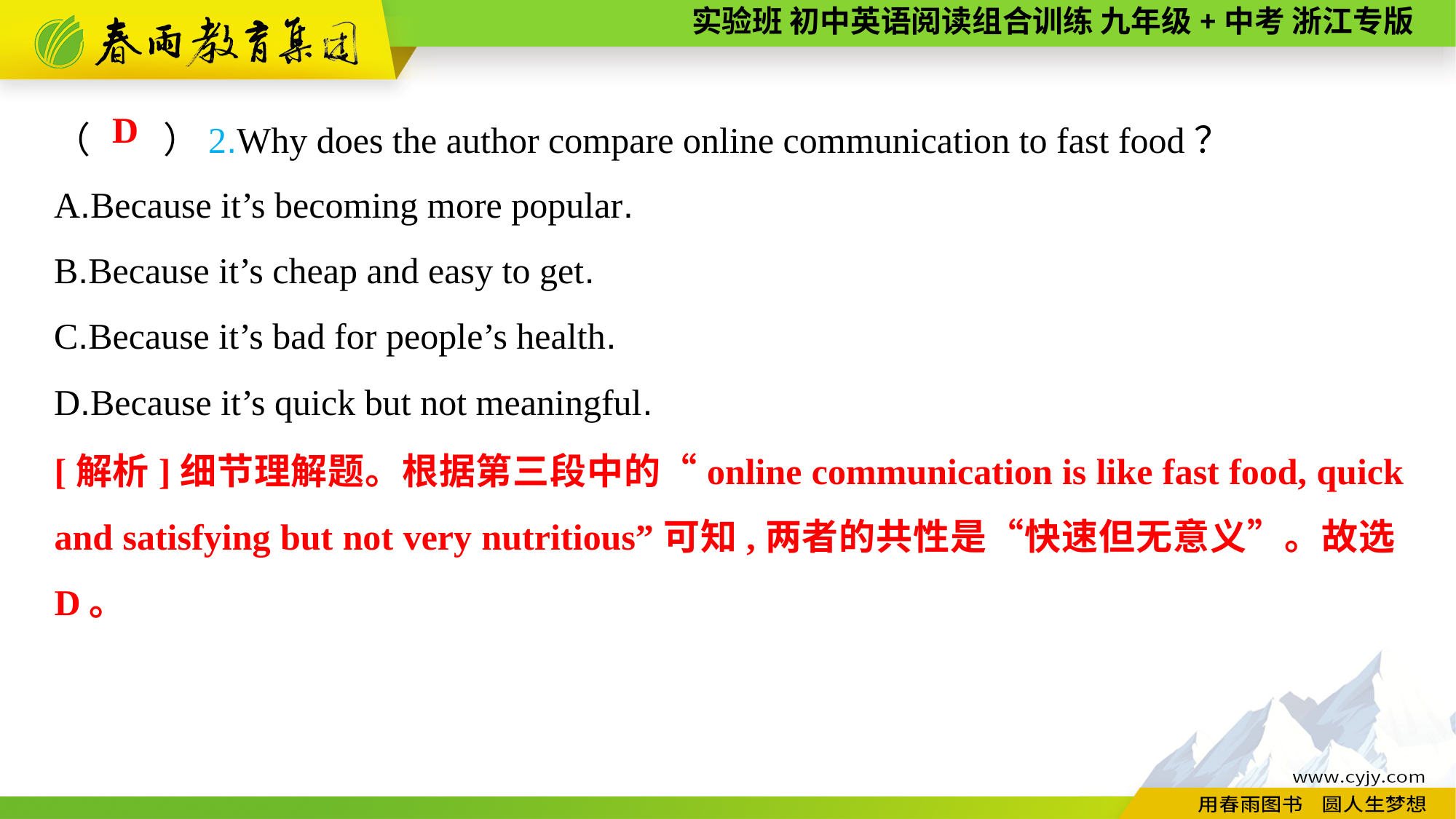

（　　）2.Why does the author compare online communication to fast food？
A.Because it’s becoming more popular.
B.Because it’s cheap and easy to get.
C.Because it’s bad for people’s health.
D.Because it’s quick but not meaningful.
D
[解析]细节理解题。根据第三段中的“online communication is like fast food, quick and satisfying but not very nutritious”可知,两者的共性是“快速但无意义”。故选D。